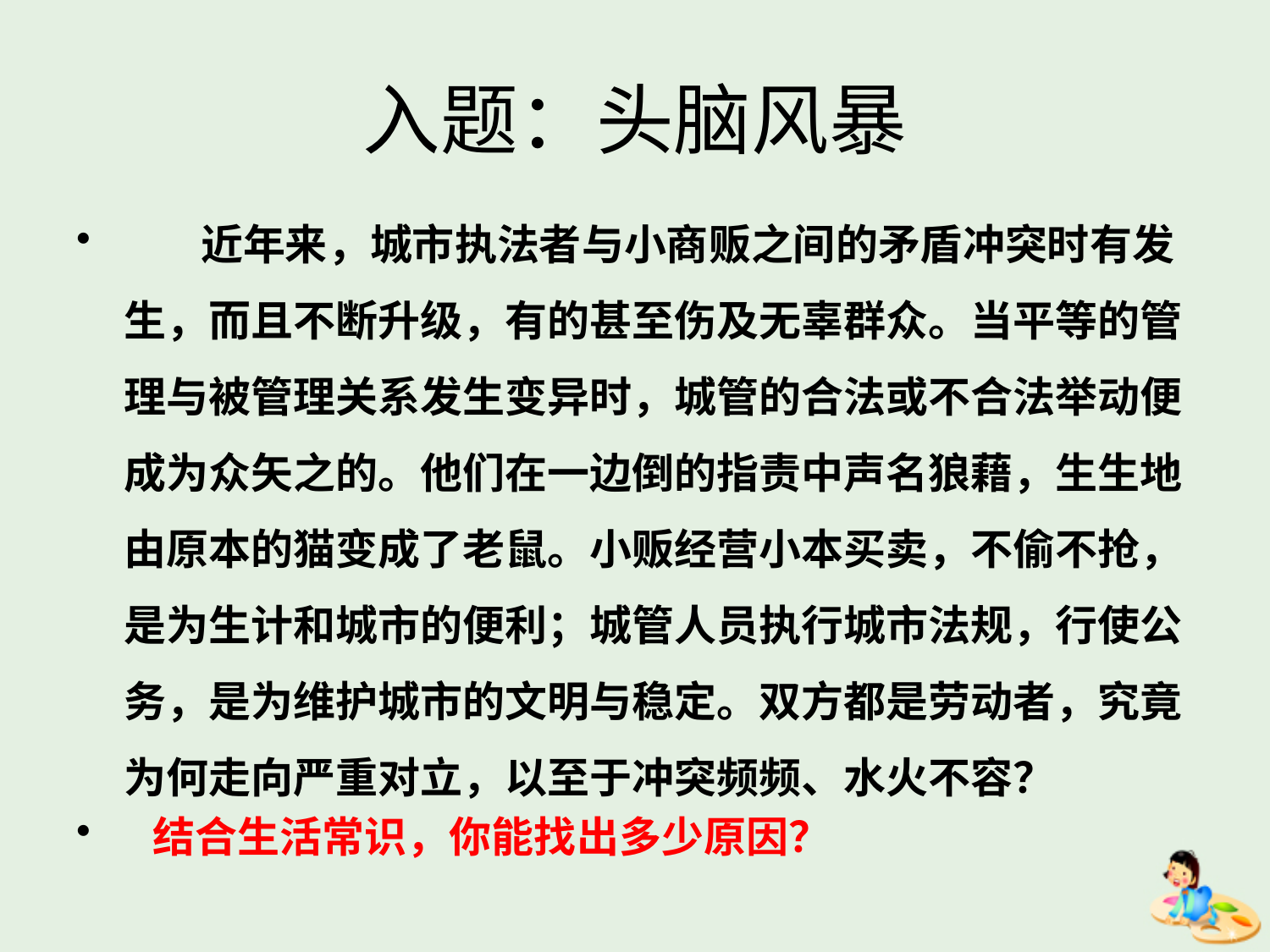

# 入题：头脑风暴
       近年来，城市执法者与小商贩之间的矛盾冲突时有发生，而且不断升级，有的甚至伤及无辜群众。当平等的管理与被管理关系发生变异时，城管的合法或不合法举动便成为众矢之的。他们在一边倒的指责中声名狼藉，生生地由原本的猫变成了老鼠。小贩经营小本买卖，不偷不抢，是为生计和城市的便利；城管人员执行城市法规，行使公务，是为维护城市的文明与稳定。双方都是劳动者，究竟为何走向严重对立，以至于冲突频频、水火不容？
  结合生活常识，你能找出多少原因？